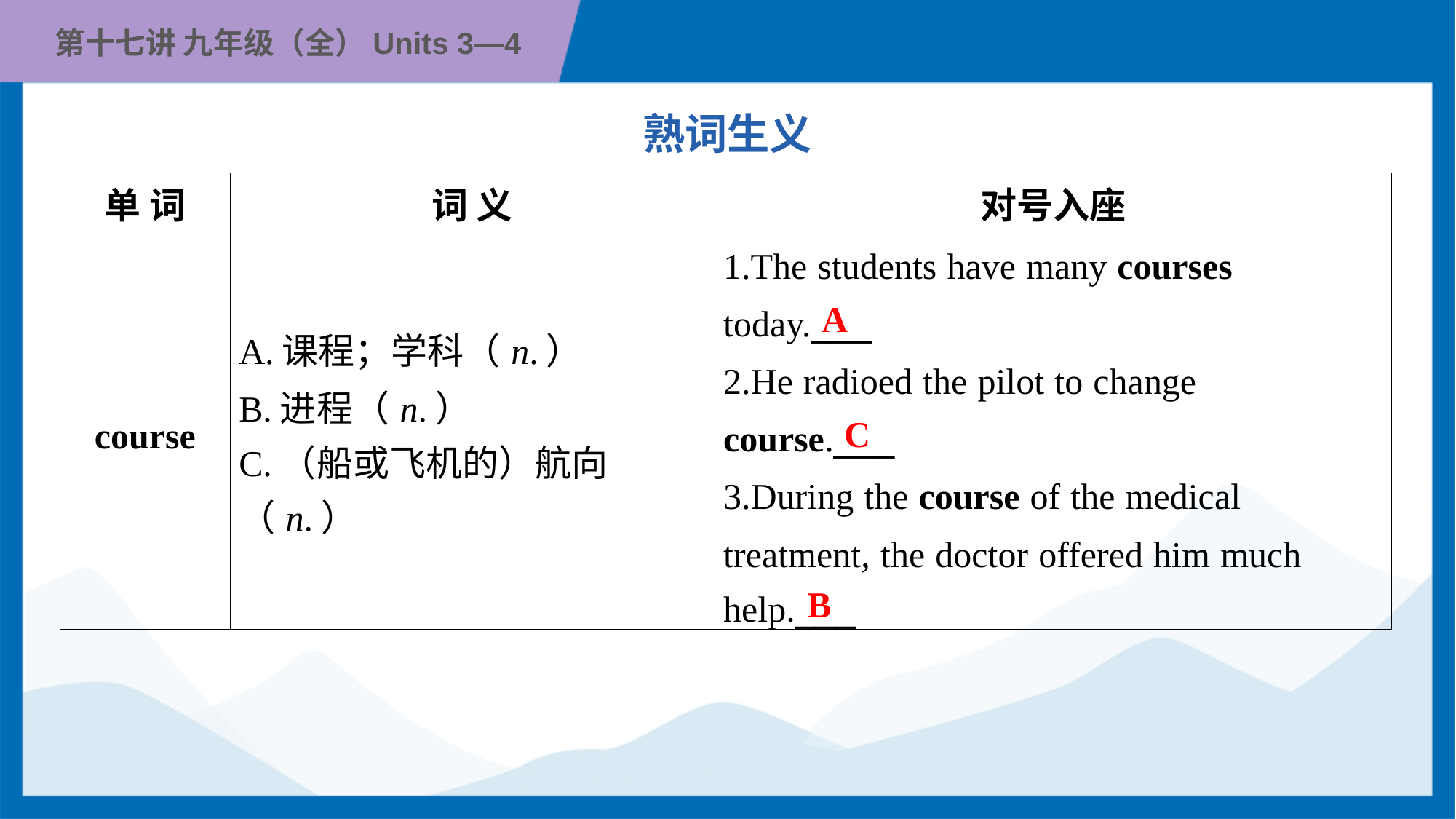

熟词生义
| 单 词 | 词 义 | 对号入座 |
| --- | --- | --- |
| course | A.课程；学科（n.） B.进程（n.） C.（船或飞机的）航向（n.） | 1.The students have many courses today.\_\_\_ 2.He radioed the pilot to change course.\_\_\_ 3.During the course of the medical treatment, the doctor offered him much help.\_\_\_ |
A
C
B